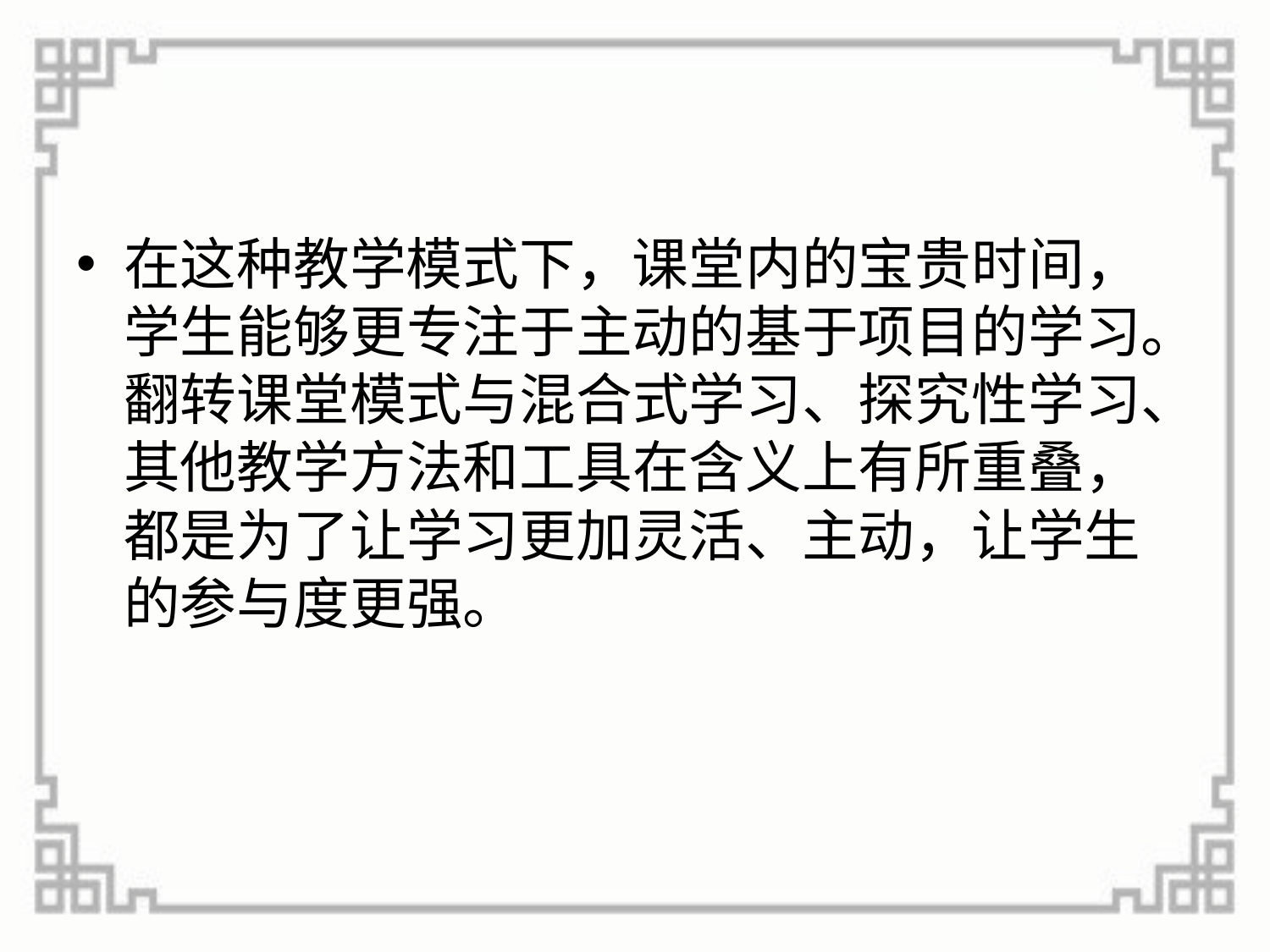

#
在这种教学模式下，课堂内的宝贵时间，学生能够更专注于主动的基于项目的学习。翻转课堂模式与混合式学习、探究性学习、其他教学方法和工具在含义上有所重叠，都是为了让学习更加灵活、主动，让学生的参与度更强。